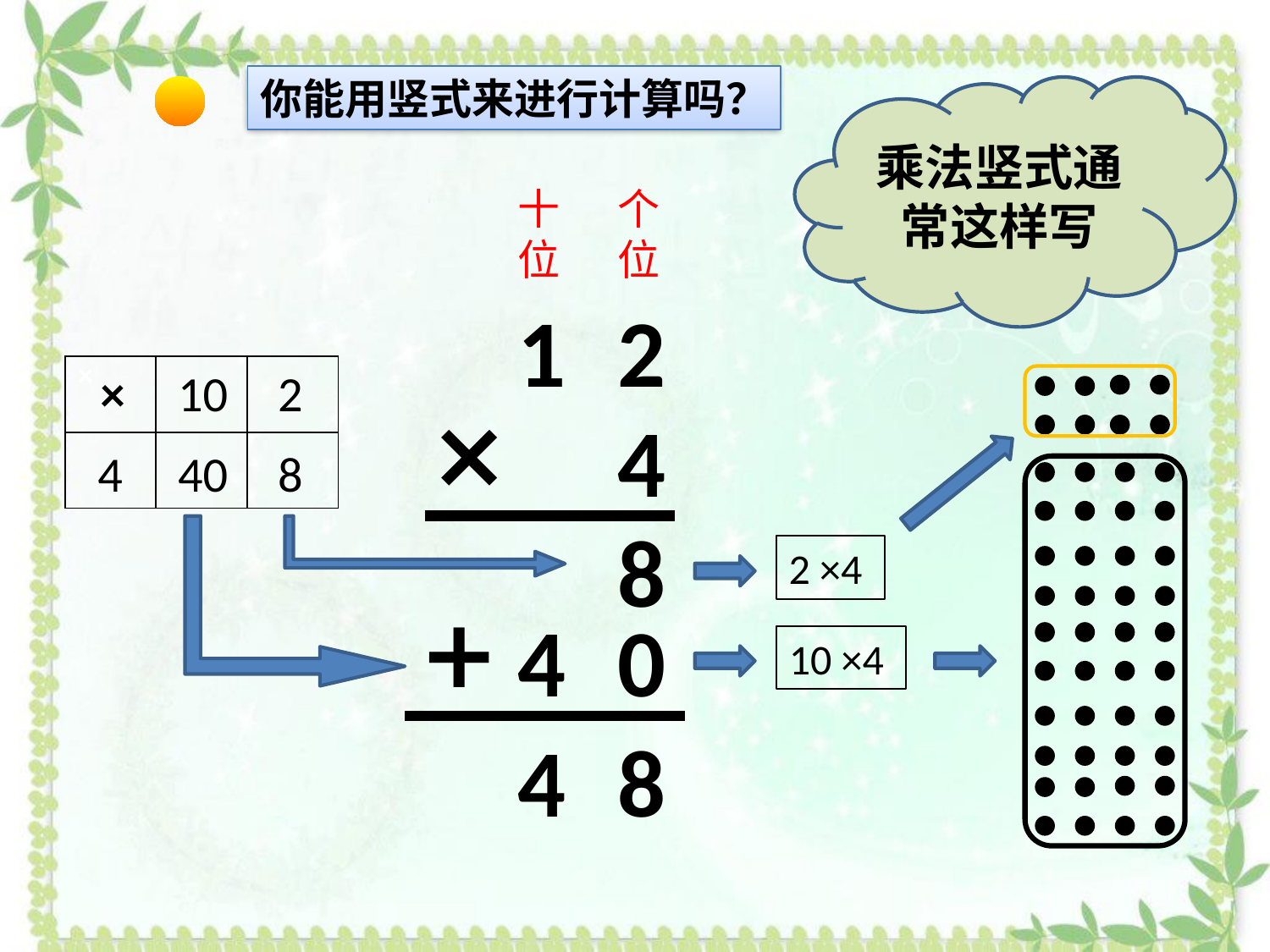

你能用竖式来进行计算吗？

乘法竖式通常这样写
十位
个位
1
2
| × |  |  |
| --- | --- | --- |
|  |  |  |
×
10
2

×
4

4
40
8

8
2 ×4

+

4
0

10 ×4

4
8